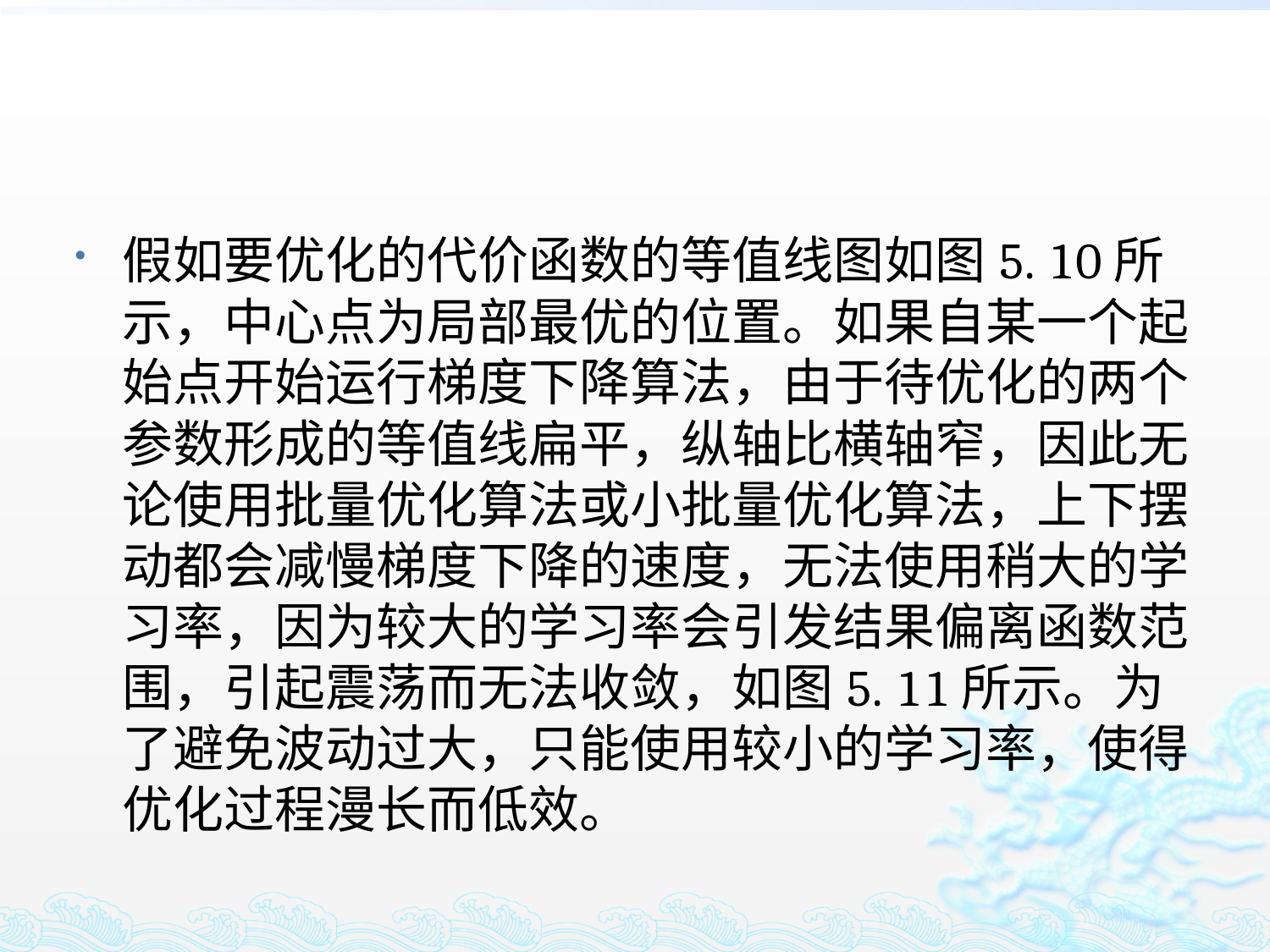

假如要优化的代价函数的等值线图如图5. 10所示，中心点为局部最优的位置。如果自某一个起始点开始运行梯度下降算法，由于待优化的两个参数形成的等值线扁平，纵轴比横轴窄，因此无论使用批量优化算法或小批量优化算法，上下摆动都会减慢梯度下降的速度，无法使用稍大的学习率，因为较大的学习率会引发结果偏离函数范围，引起震荡而无法收敛，如图5. 11所示。为了避免波动过大，只能使用较小的学习率，使得优化过程漫长而低效。